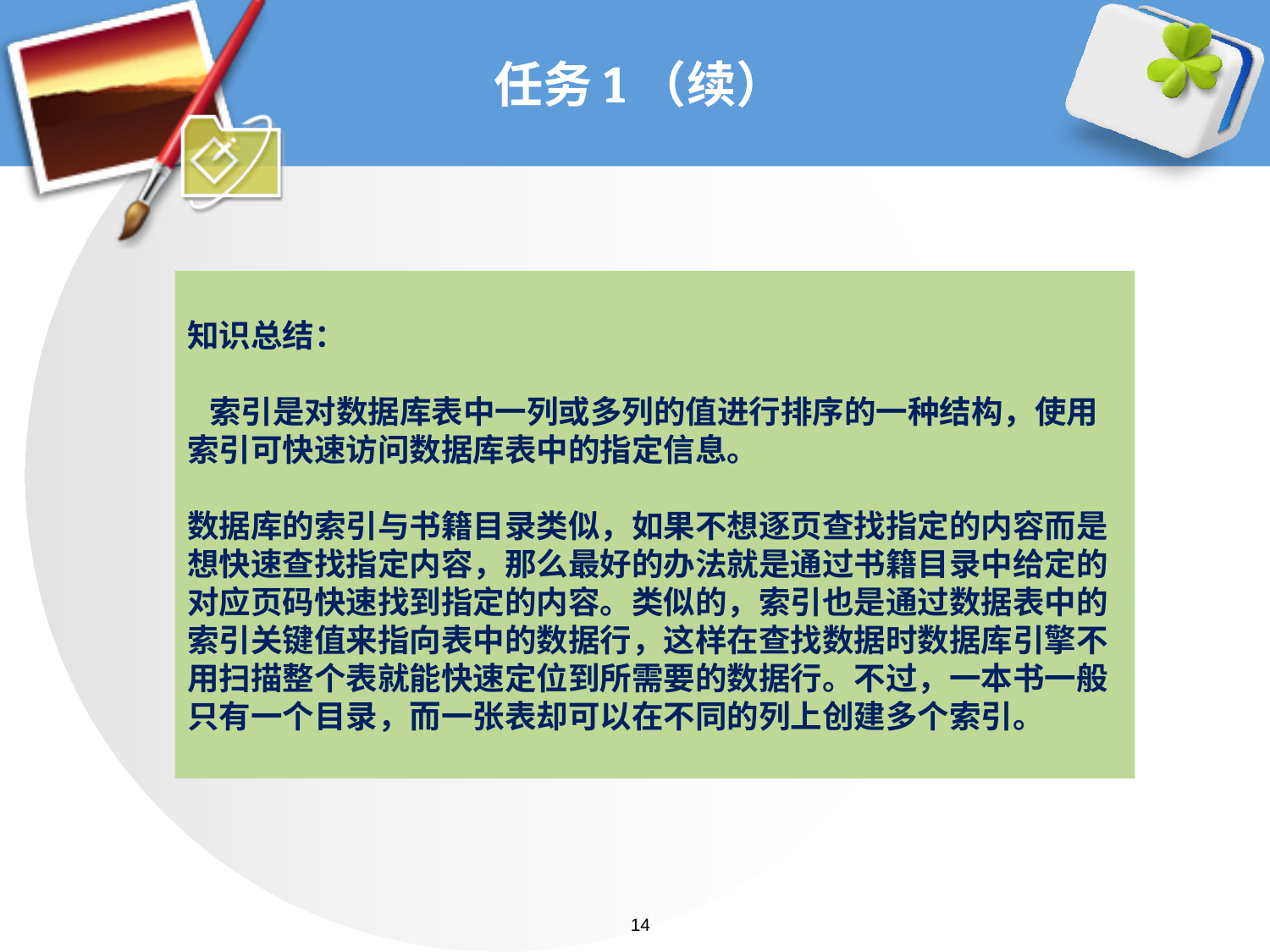

# 任务1（续）

知识总结：

  索引是对数据库表中一列或多列的值进行排序的一种结构，使用索引可快速访问数据库表中的指定信息。

数据库的索引与书籍目录类似，如果不想逐页查找指定的内容而是想快速查找指定内容，那么最好的办法就是通过书籍目录中给定的对应页码快速找到指定的内容。类似的，索引也是通过数据表中的索引关键值来指向表中的数据行，这样在查找数据时数据库引擎不用扫描整个表就能快速定位到所需要的数据行。不过，一本书一般
只有一个目录，而一张表却可以在不同的列上创建多个索引。

14